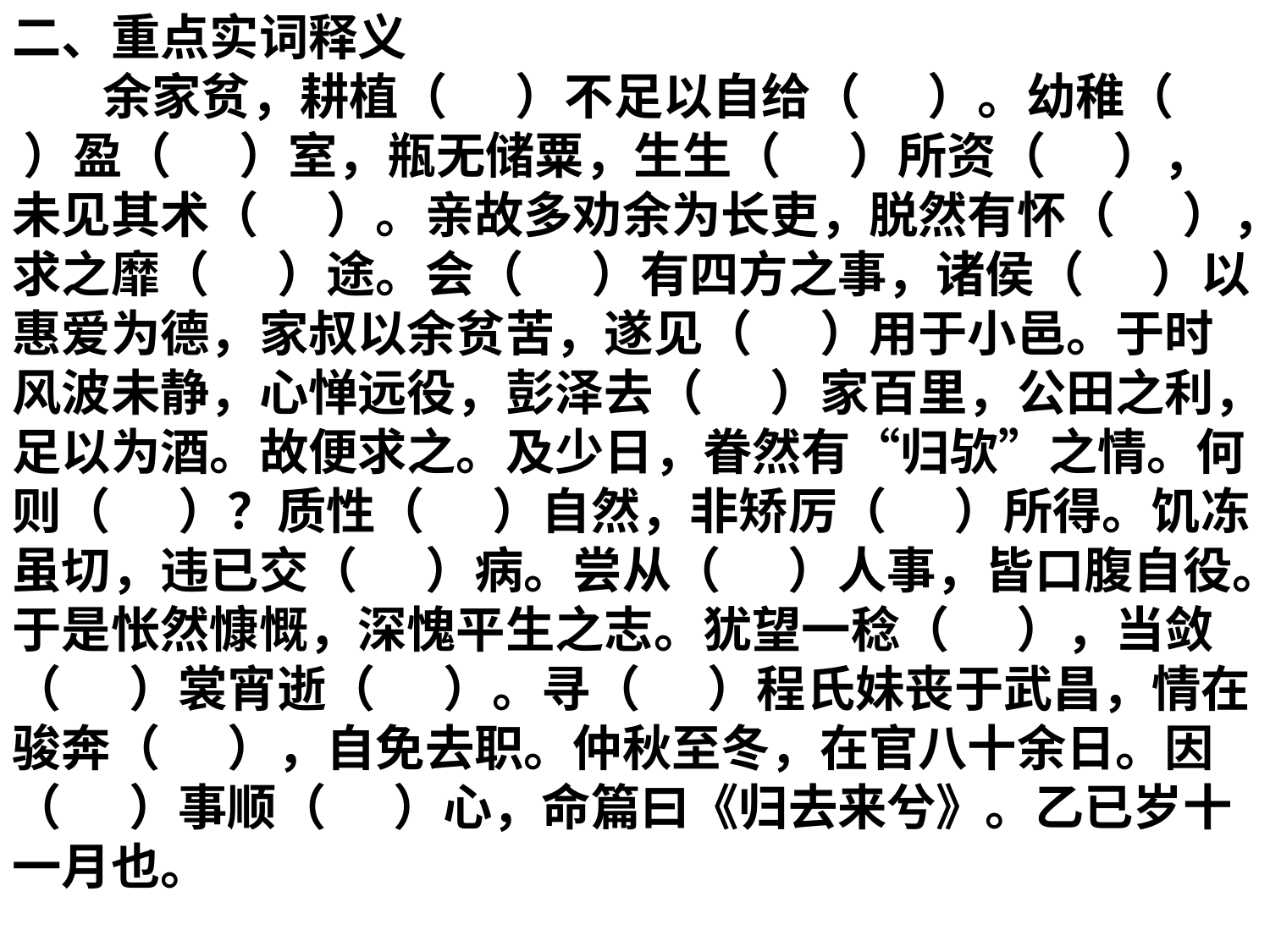

二、重点实词释义
       余家贫，耕植（      ）不足以自给（      ）。幼稚（      ）盈（      ）室，瓶无储粟，生生（      ）所资（      ），未见其术（      ）。亲故多劝余为长吏，脱然有怀（      ），求之靡（      ）途。会（      ）有四方之事，诸侯（      ）以惠爱为德，家叔以余贫苦，遂见（      ）用于小邑。于时风波未静，心惮远役，彭泽去（      ）家百里，公田之利，足以为酒。故便求之。及少日，眷然有“归欤”之情。何则（      ）？质性（      ）自然，非矫厉（      ）所得。饥冻虽切，违已交（      ）病。尝从（      ）人事，皆口腹自役。于是怅然慷慨，深愧平生之志。犹望一稔（      ），当敛（      ）裳宵逝（      ）。寻（      ）程氏妹丧于武昌，情在骏奔（      ），自免去职。仲秋至冬，在官八十余日。因（      ）事顺（      ）心，命篇曰《归去来兮》。乙已岁十一月也。